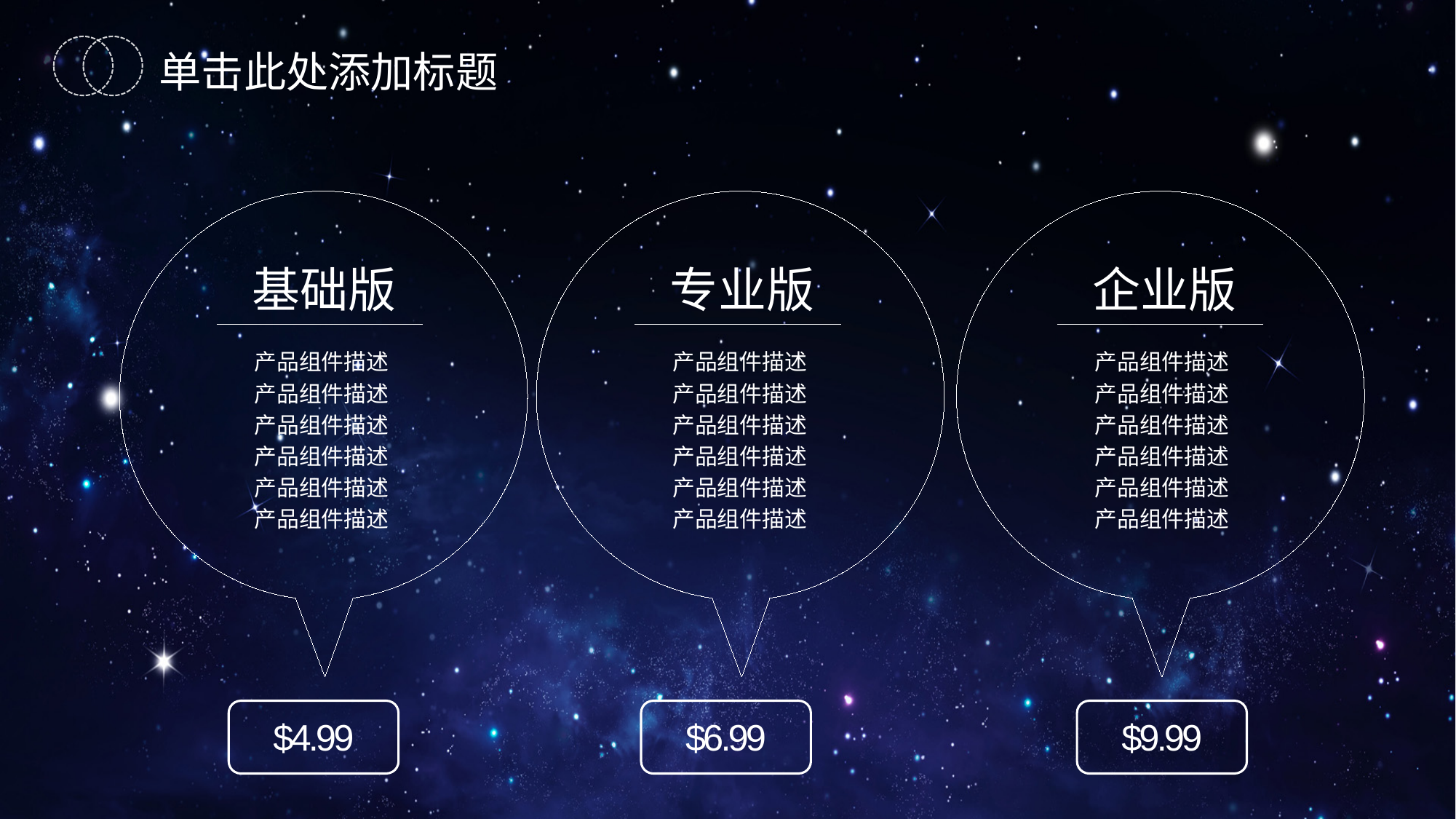

单击此处添加标题

基础版
产品组件描述
产品组件描述
产品组件描述
产品组件描述
产品组件描述
产品组件描述

$4.99

专业版
产品组件描述
产品组件描述
产品组件描述
产品组件描述
产品组件描述
产品组件描述

$6.99

企业版
产品组件描述
产品组件描述
产品组件描述
产品组件描述
产品组件描述
产品组件描述

$9.99